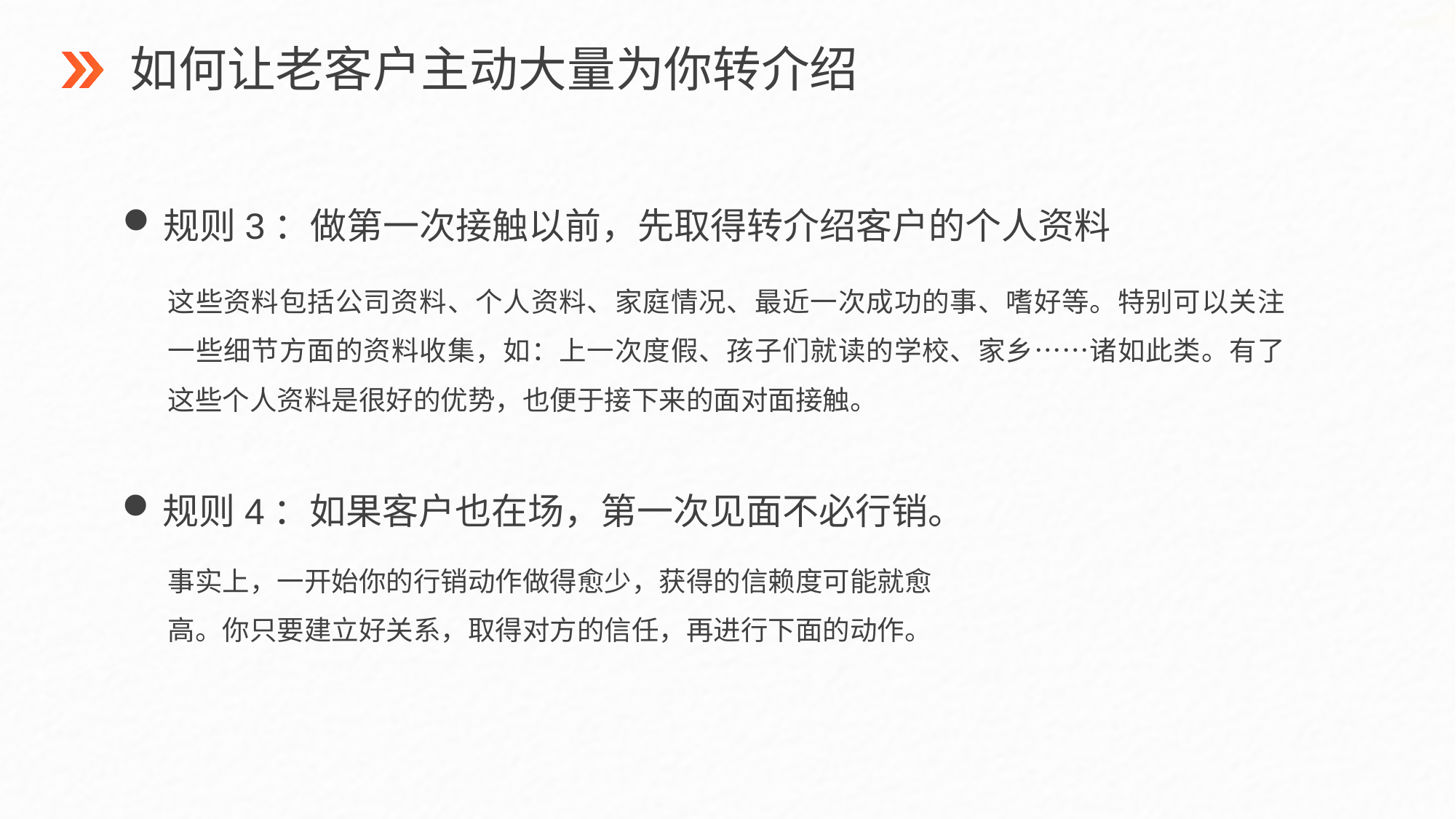

如何让老客户主动大量为你转介绍

规则3：做第一次接触以前，先取得转介绍客户的个人资料
这些资料包括公司资料、个人资料、家庭情况、最近一次成功的事、嗜好等。特别可以关注一些细节方面的资料收集，如：上一次度假、孩子们就读的学校、家乡……诸如此类。有了这些个人资料是很好的优势，也便于接下来的面对面接触。
规则4：如果客户也在场，第一次见面不必行销。
事实上，一开始你的行销动作做得愈少，获得的信赖度可能就愈高。你只要建立好关系，取得对方的信任，再进行下面的动作。